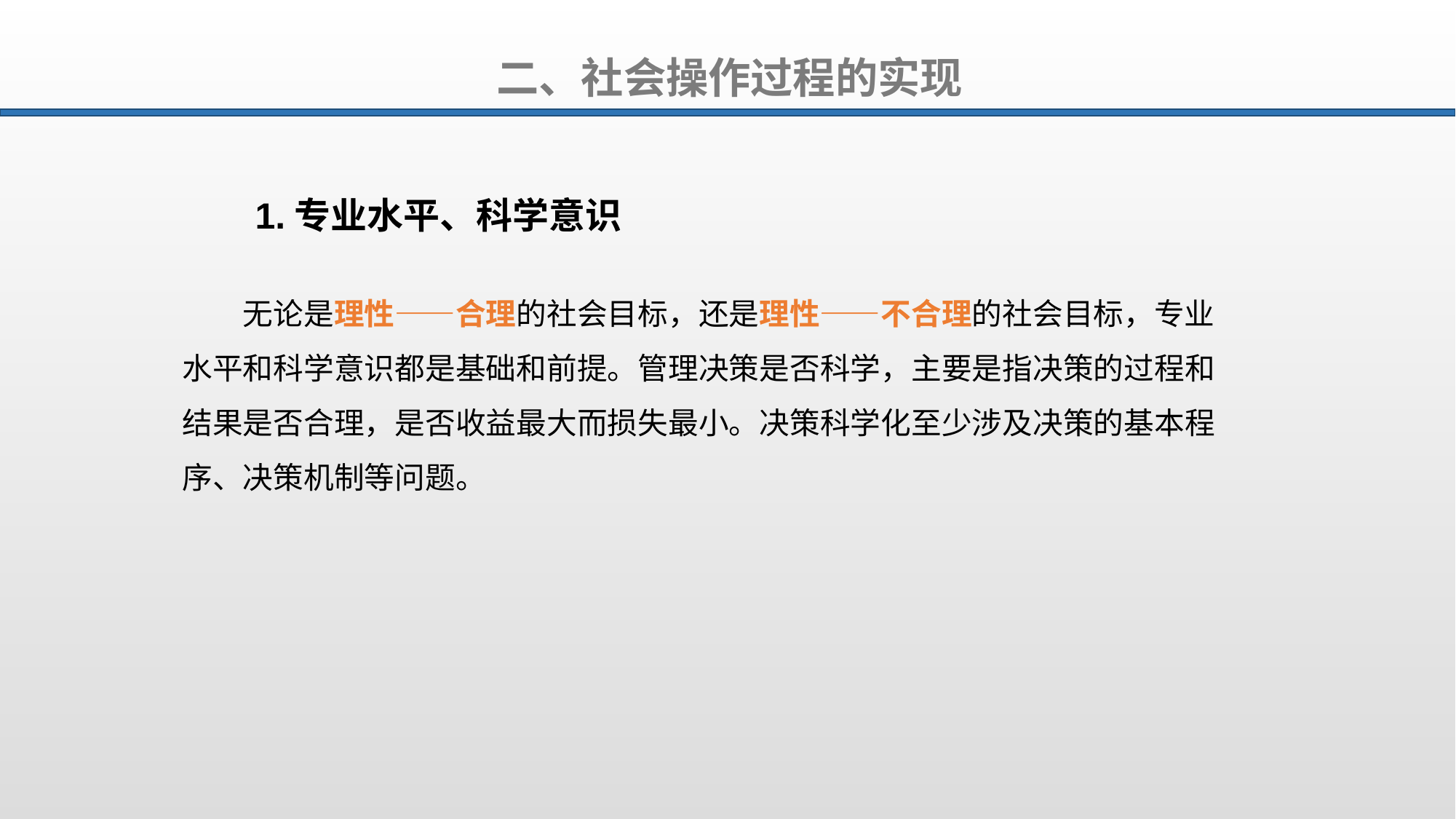

二、社会操作过程的实现

1.专业水平、科学意识
无论是理性——合理的社会目标，还是理性——不合理的社会目标，专业水平和科学意识都是基础和前提。管理决策是否科学，主要是指决策的过程和结果是否合理，是否收益最大而损失最小。决策科学化至少涉及决策的基本程序、决策机制等问题。